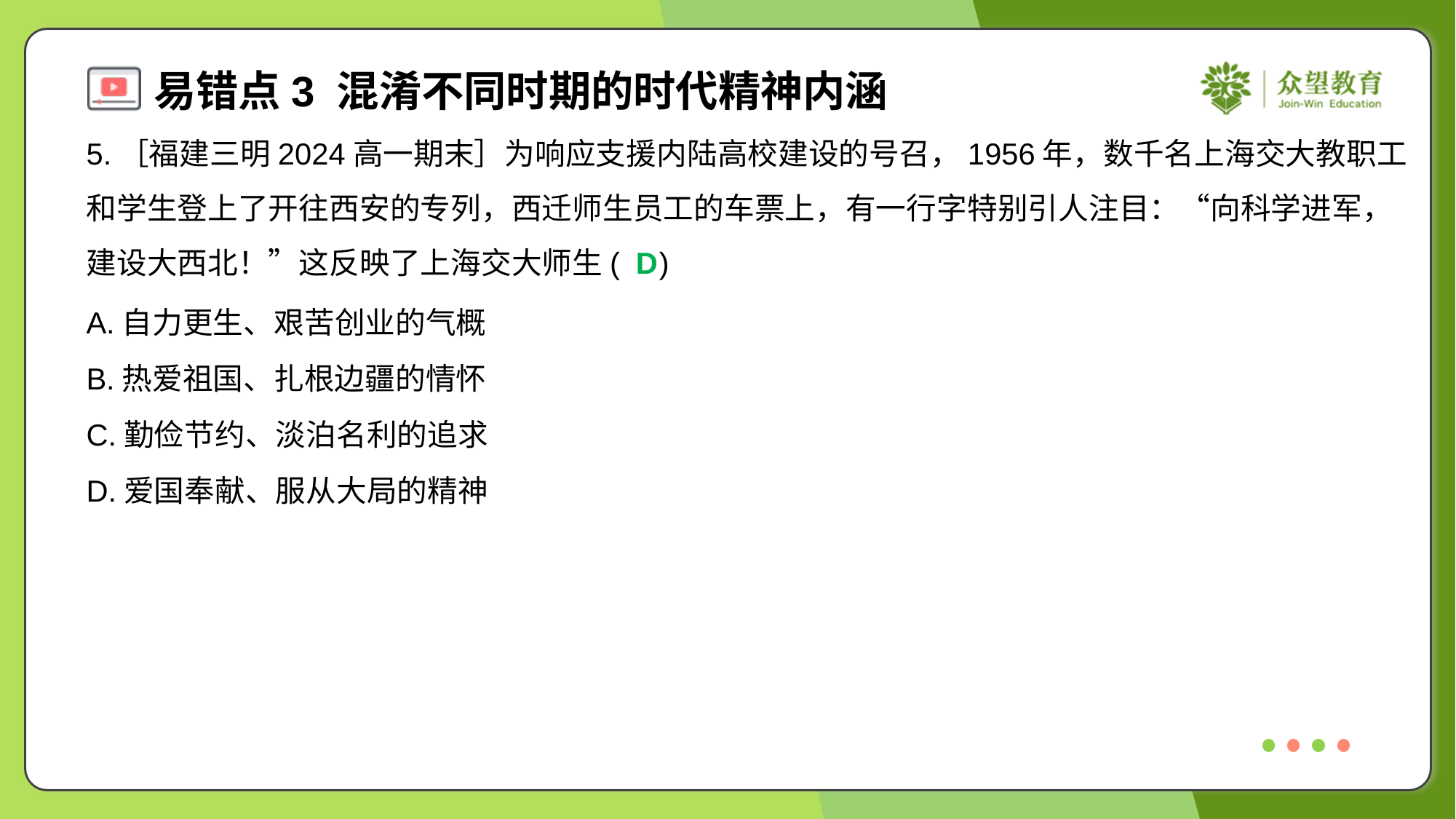

5.［福建三明2024高一期末］为响应支援内陆高校建设的号召，1956年，数千名上海交大教职工
和学生登上了开往西安的专列，西迁师生员工的车票上，有一行字特别引人注目：“向科学进军，
建设大西北！”这反映了上海交大师生(     )
D
A.自力更生、艰苦创业的气概
B.热爱祖国、扎根边疆的情怀
C.勤俭节约、淡泊名利的追求
D.爱国奉献、服从大局的精神